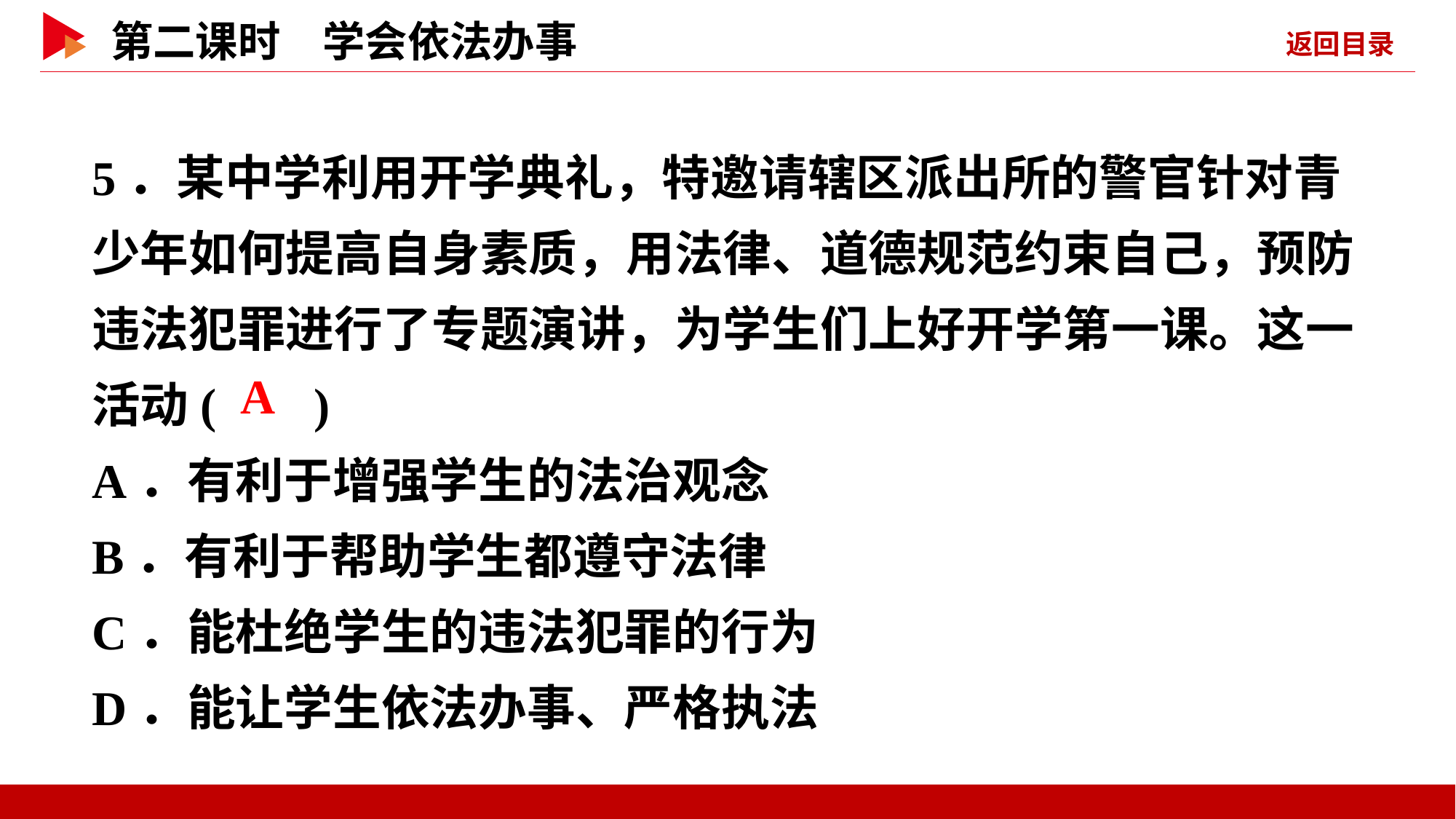

5．某中学利用开学典礼，特邀请辖区派出所的警官针对青少年如何提高自身素质，用法律、道德规范约束自己，预防违法犯罪进行了专题演讲，为学生们上好开学第一课。这一活动(        )
A．有利于增强学生的法治观念
B．有利于帮助学生都遵守法律
C．能杜绝学生的违法犯罪的行为
D．能让学生依法办事、严格执法
   A